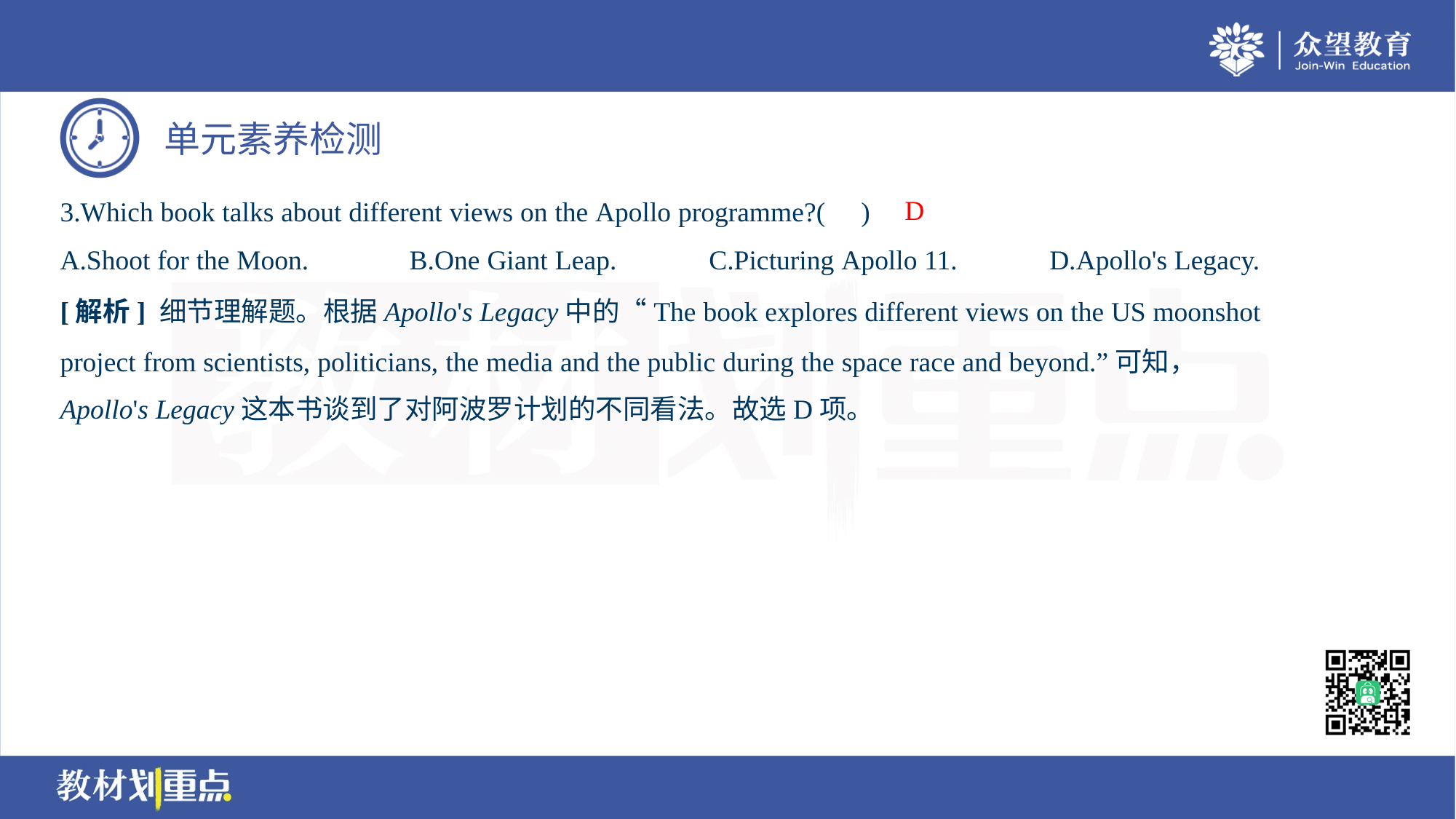

D
3.Which book talks about different views on the Apollo programme?(     )
A.Shoot for the Moon.	B.One Giant Leap.	C.Picturing Apollo 11.	D.Apollo's Legacy.
[解析] 细节理解题。根据Apollo's Legacy中的“The book explores different views on the US moonshot
project from scientists, politicians, the media and the public during the space race and beyond.”可知，
Apollo's Legacy这本书谈到了对阿波罗计划的不同看法。故选D项。